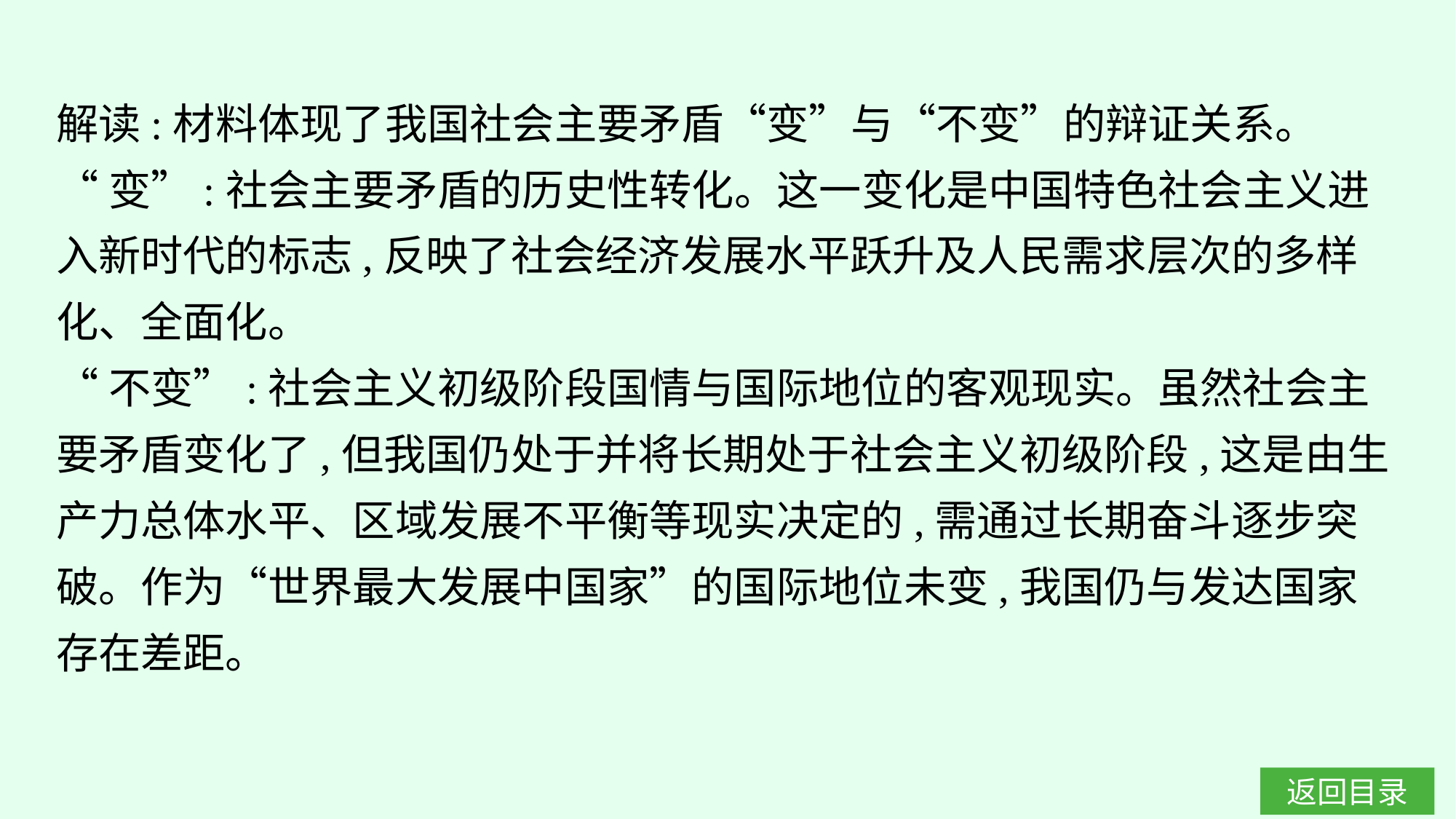

解读:材料体现了我国社会主要矛盾“变”与“不变”的辩证关系。
“变”:社会主要矛盾的历史性转化。这一变化是中国特色社会主义进入新时代的标志,反映了社会经济发展水平跃升及人民需求层次的多样化、全面化。
“不变”:社会主义初级阶段国情与国际地位的客观现实。虽然社会主要矛盾变化了,但我国仍处于并将长期处于社会主义初级阶段,这是由生产力总体水平、区域发展不平衡等现实决定的,需通过长期奋斗逐步突破。作为“世界最大发展中国家”的国际地位未变,我国仍与发达国家存在差距。